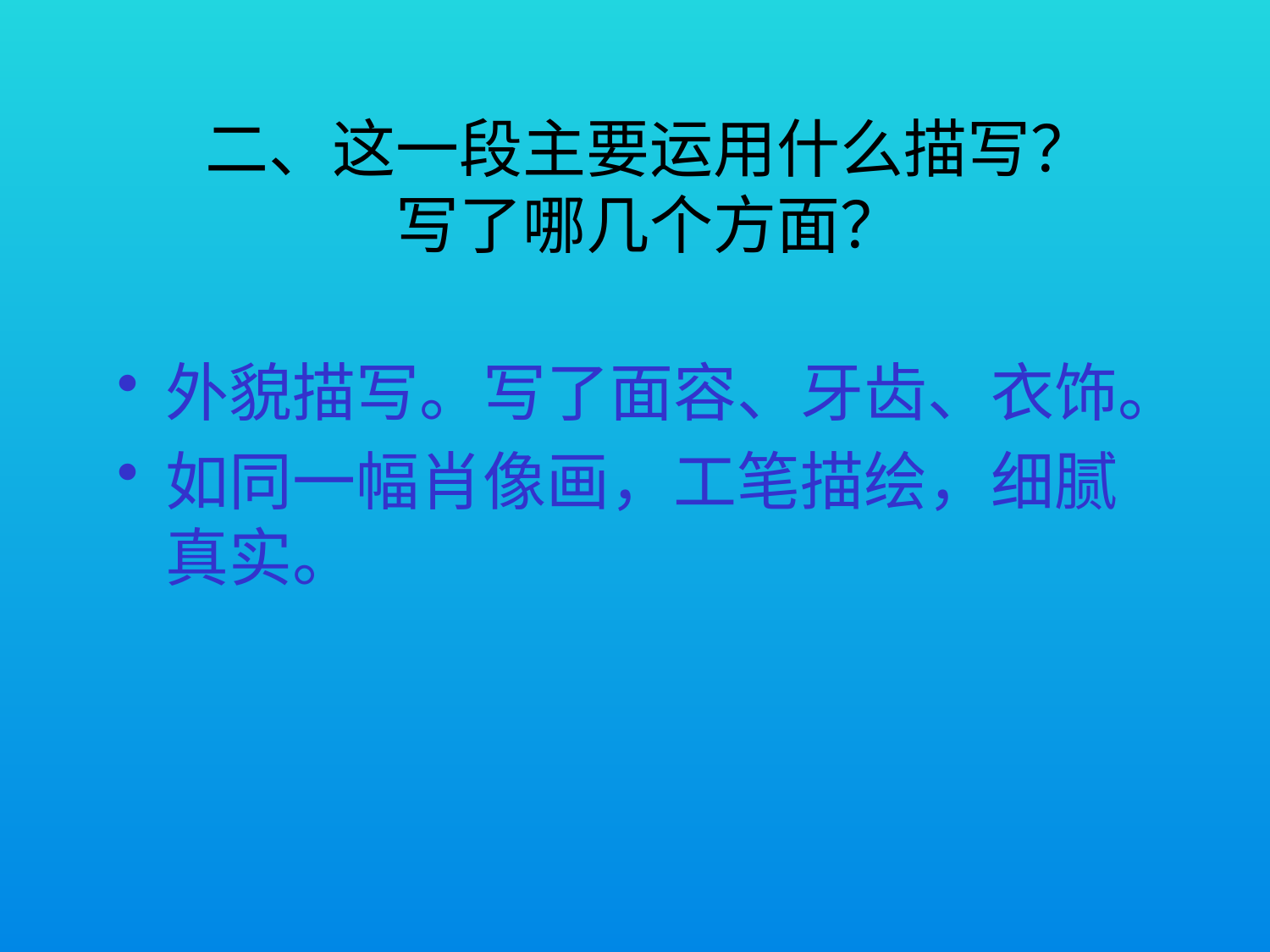

二、这一段主要运用什么描写？
写了哪几个方面？
外貌描写。写了面容、牙齿、衣饰。
如同一幅肖像画，工笔描绘，细腻真实。